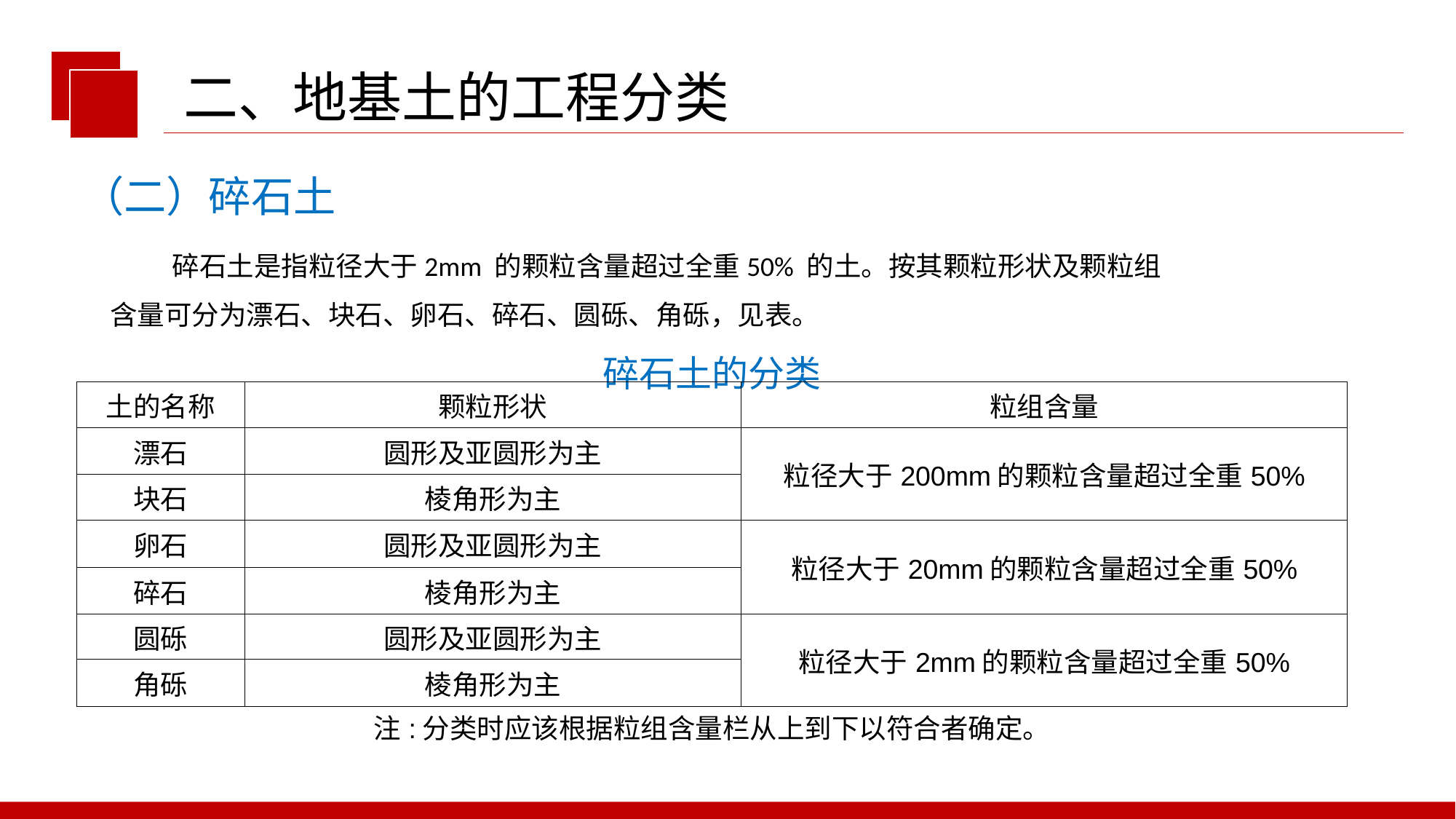

二、地基土的工程分类
（二）碎石土
         碎石土是指粒径大于2mm 的颗粒含量超过全重50% 的土。按其颗粒形状及颗粒组
含量可分为漂石、块石、卵石、碎石、圆砾、角砾，见表。
| 碎石土的分类 |  |  |
| --- | --- | --- |
| 土的名称 | 颗粒形状 | 粒组含量 |
| 漂石 | 圆形及亚圆形为主 | 粒径大于200mm的颗粒含量超过全重50% |
| 块石 | 棱角形为主 |  |
| 卵石 | 圆形及亚圆形为主 | 粒径大于20mm的颗粒含量超过全重50% |
| 碎石 | 棱角形为主 |  |
| 圆砾 | 圆形及亚圆形为主 | 粒径大于2mm的颗粒含量超过全重50% |
| 角砾 | 棱角形为主 |  |
| 注:分类时应该根据粒组含量栏从上到下以符合者确定。 |  |  |